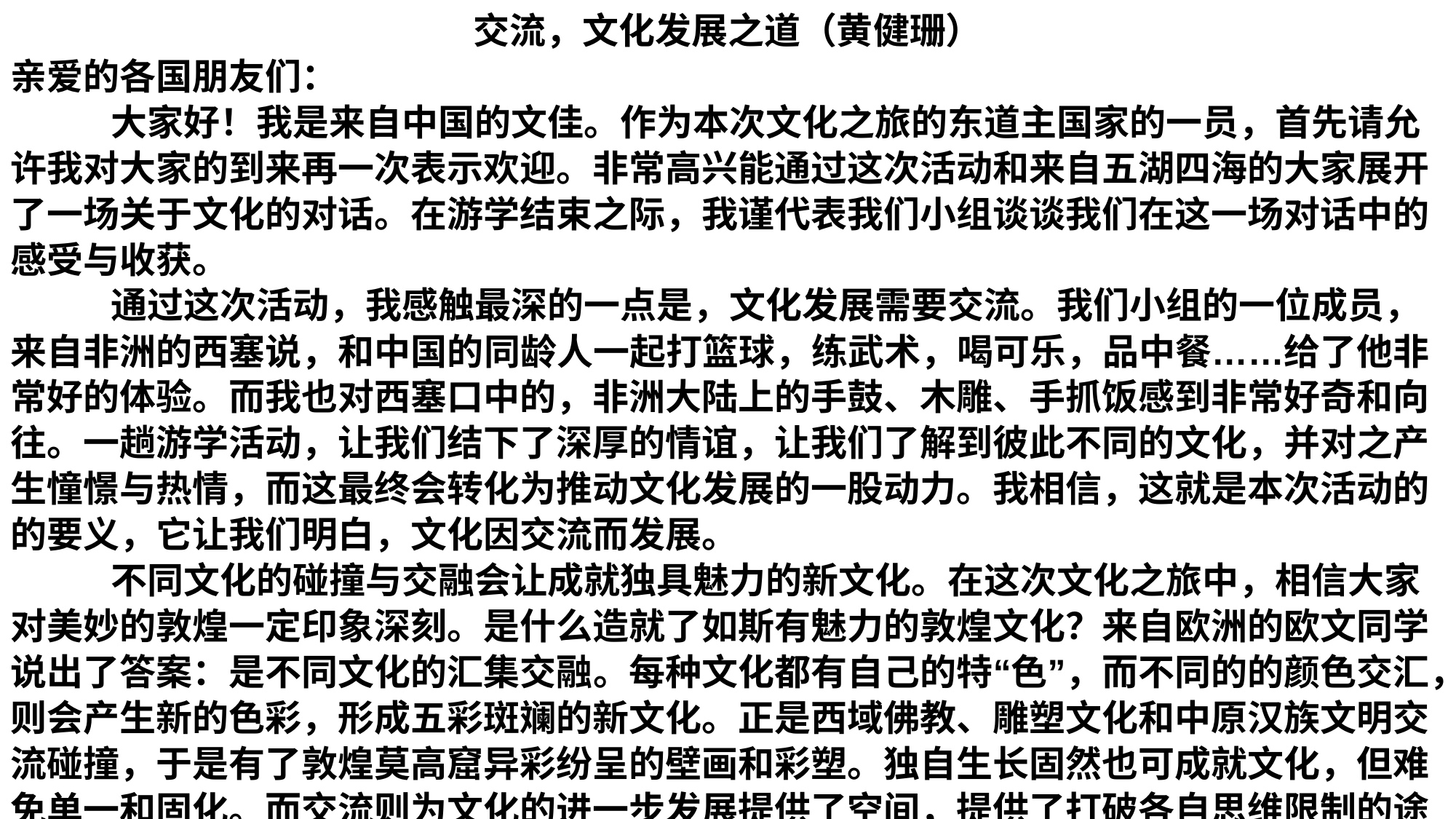

交流，文化发展之道（黄健珊）
亲爱的各国朋友们：
         大家好！我是来自中国的文佳。作为本次文化之旅的东道主国家的一员，首先请允许我对大家的到来再一次表示欢迎。非常高兴能通过这次活动和来自五湖四海的大家展开了一场关于文化的对话。在游学结束之际，我谨代表我们小组谈谈我们在这一场对话中的感受与收获。
         通过这次活动，我感触最深的一点是，文化发展需要交流。我们小组的一位成员，来自非洲的西塞说，和中国的同龄人一起打篮球，练武术，喝可乐，品中餐……给了他非常好的体验。而我也对西塞口中的，非洲大陆上的手鼓、木雕、手抓饭感到非常好奇和向往。一趟游学活动，让我们结下了深厚的情谊，让我们了解到彼此不同的文化，并对之产生憧憬与热情，而这最终会转化为推动文化发展的一股动力。我相信，这就是本次活动的的要义，它让我们明白，文化因交流而发展。
         不同文化的碰撞与交融会让成就独具魅力的新文化。在这次文化之旅中，相信大家对美妙的敦煌一定印象深刻。是什么造就了如斯有魅力的敦煌文化？来自欧洲的欧文同学说出了答案：是不同文化的汇集交融。每种文化都有自己的特“色”，而不同的的颜色交汇，则会产生新的色彩，形成五彩斑斓的新文化。正是西域佛教、雕塑文化和中原汉族文明交流碰撞，于是有了敦煌莫高窟异彩纷呈的壁画和彩塑。独自生长固然也可成就文化，但难免单一和固化。而交流则为文化的进一步发展提供了空间，提供了打破各自思维限制的途